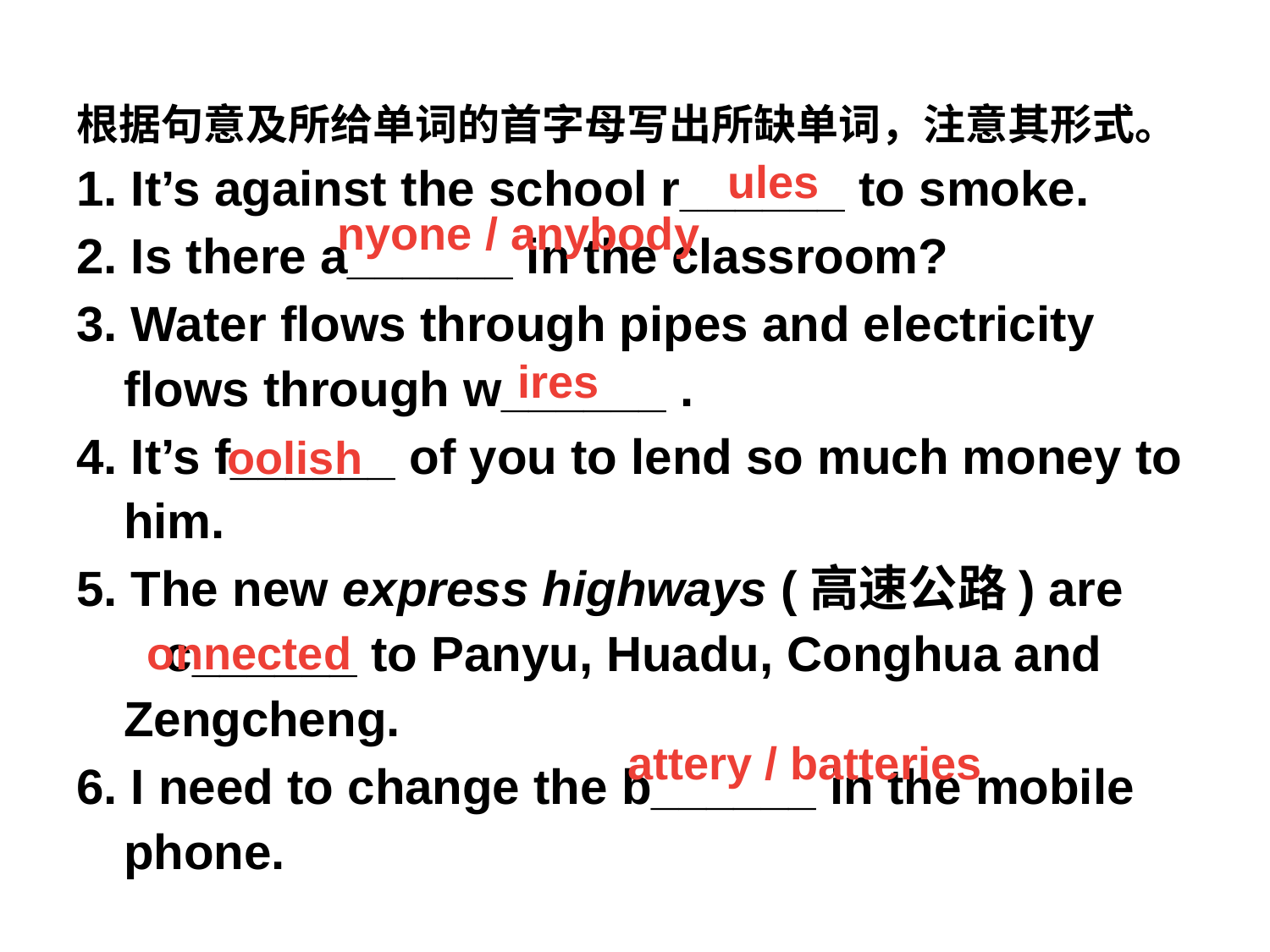

根据句意及所给单词的首字母写出所缺单词，注意其形式。
1. It’s against the school r______ to smoke.
2. Is there a______ in the classroom?
3. Water flows through pipes and electricity flows through w______ .
4. It’s f______ of you to lend so much money to him.
5. The new express highways (高速公路) are        c______ to Panyu, Huadu, Conghua and Zengcheng.
6. I need to change the b______ in the mobile phone.
ules
nyone / anybody
ires
oolish
onnected
attery / batteries